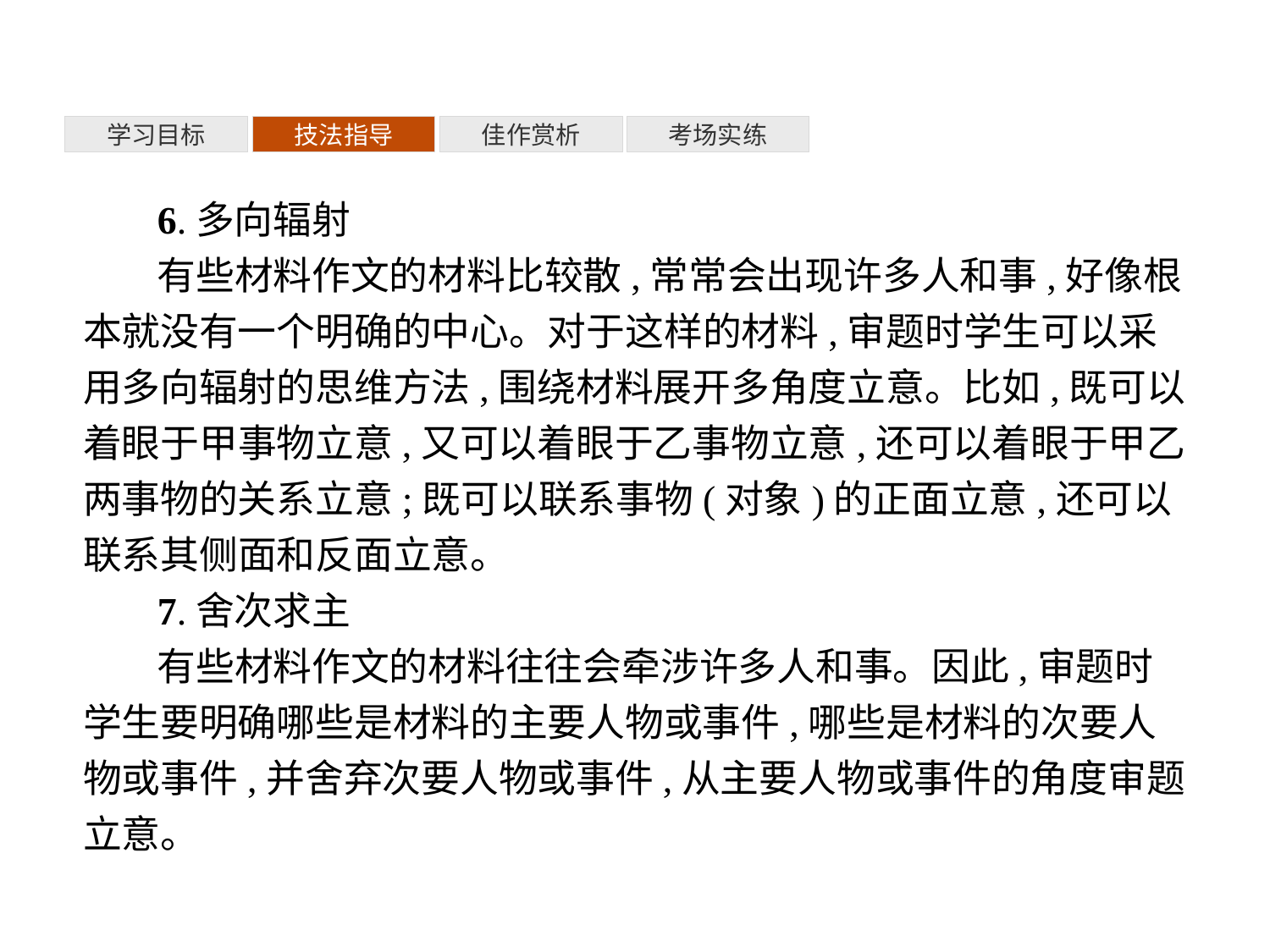

考场实练
佳作赏析
技法指导
学习目标
6.多向辐射
有些材料作文的材料比较散,常常会出现许多人和事,好像根本就没有一个明确的中心。对于这样的材料,审题时学生可以采用多向辐射的思维方法,围绕材料展开多角度立意。比如,既可以着眼于甲事物立意,又可以着眼于乙事物立意,还可以着眼于甲乙两事物的关系立意;既可以联系事物(对象)的正面立意,还可以联系其侧面和反面立意。
7.舍次求主
有些材料作文的材料往往会牵涉许多人和事。因此,审题时学生要明确哪些是材料的主要人物或事件,哪些是材料的次要人物或事件,并舍弃次要人物或事件,从主要人物或事件的角度审题立意。